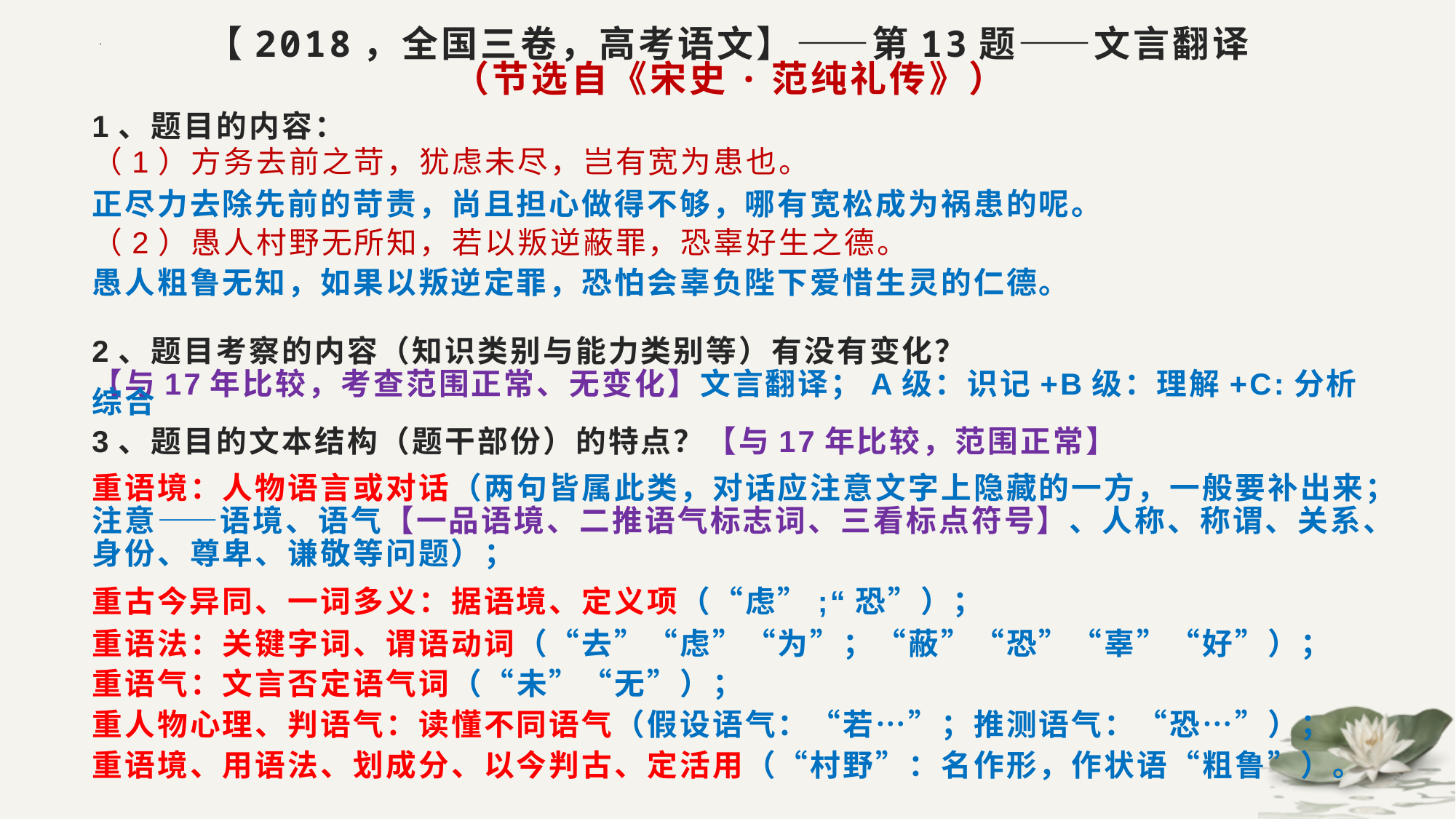

# 【2018，全国三卷，高考语文】——第13题——文言翻译 （节选自《宋史·范纯礼传》）
1、题目的内容：
（1）方务去前之苛，犹虑未尽，岂有宽为患也。
正尽力去除先前的苛责，尚且担心做得不够，哪有宽松成为祸患的呢。
（2）愚人村野无所知，若以叛逆蔽罪，恐辜好生之德。
愚人粗鲁无知，如果以叛逆定罪，恐怕会辜负陛下爱惜生灵的仁德。

2、题目考察的内容（知识类别与能力类别等）有没有变化？
【与17年比较，考查范围正常、无变化】文言翻译；A级：识记+B级：理解+C:分析综合
3、题目的文本结构（题干部份）的特点？【与17年比较，范围正常】
重语境：人物语言或对话（两句皆属此类，对话应注意文字上隐藏的一方，一般要补出来；注意——语境、语气【一品语境、二推语气标志词、三看标点符号】、人称、称谓、关系、身份、尊卑、谦敬等问题）；
重古今异同、一词多义：据语境、定义项（“虑”;“恐”）；
重语法：关键字词、谓语动词（“去”“虑”“为”；“蔽”“恐”“辜”“好”）；
重语气：文言否定语气词（“未”“无”）；
重人物心理、判语气：读懂不同语气（假设语气：“若…”；推测语气：“恐…”）；
重语境、用语法、划成分、以今判古、定活用（“村野”：名作形，作状语“粗鲁”）。